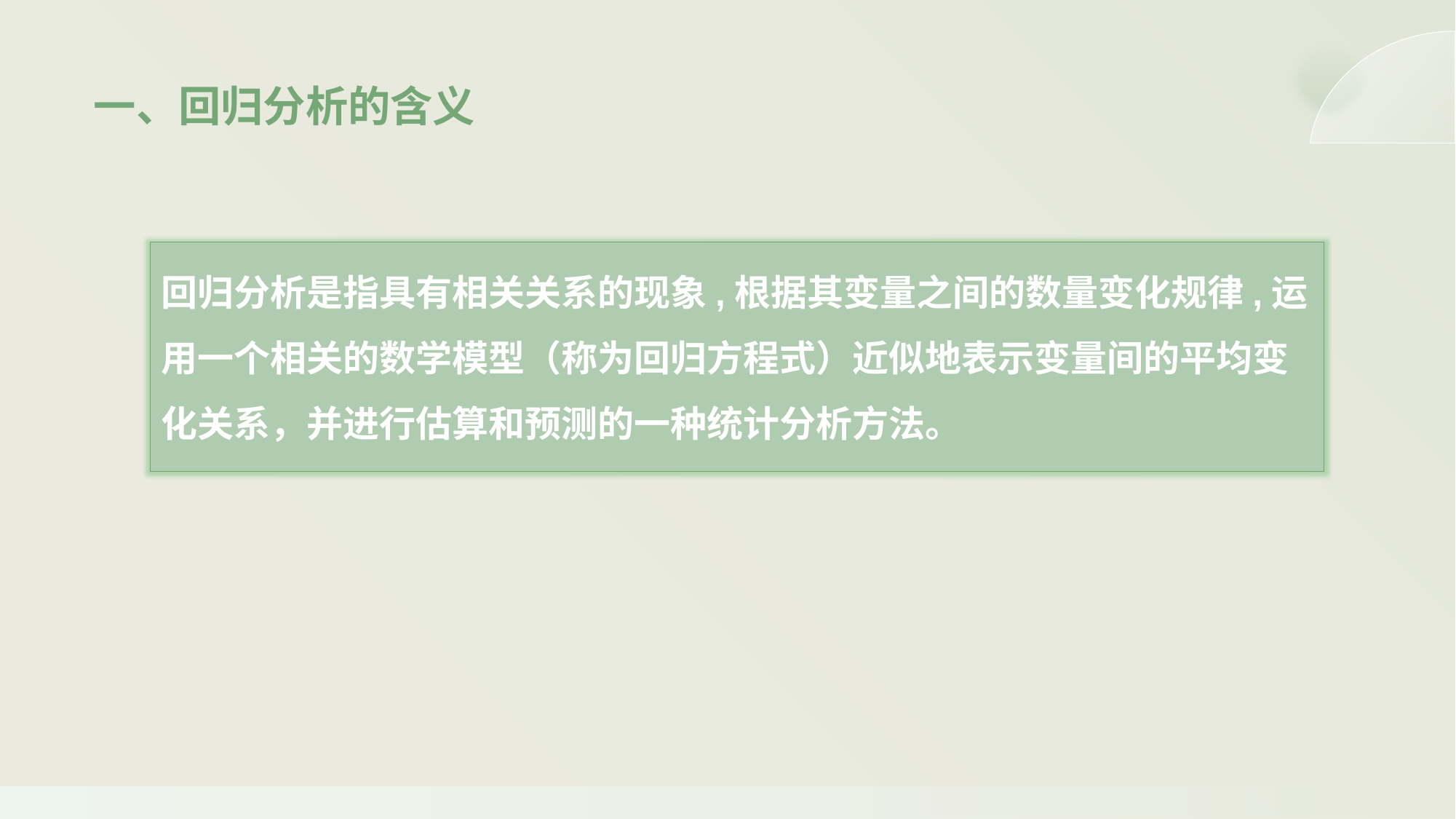

一、回归分析的含义
回归分析是指具有相关关系的现象,根据其变量之间的数量变化规律,运用一个相关的数学模型（称为回归方程式）近似地表示变量间的平均变化关系，并进行估算和预测的一种统计分析方法。